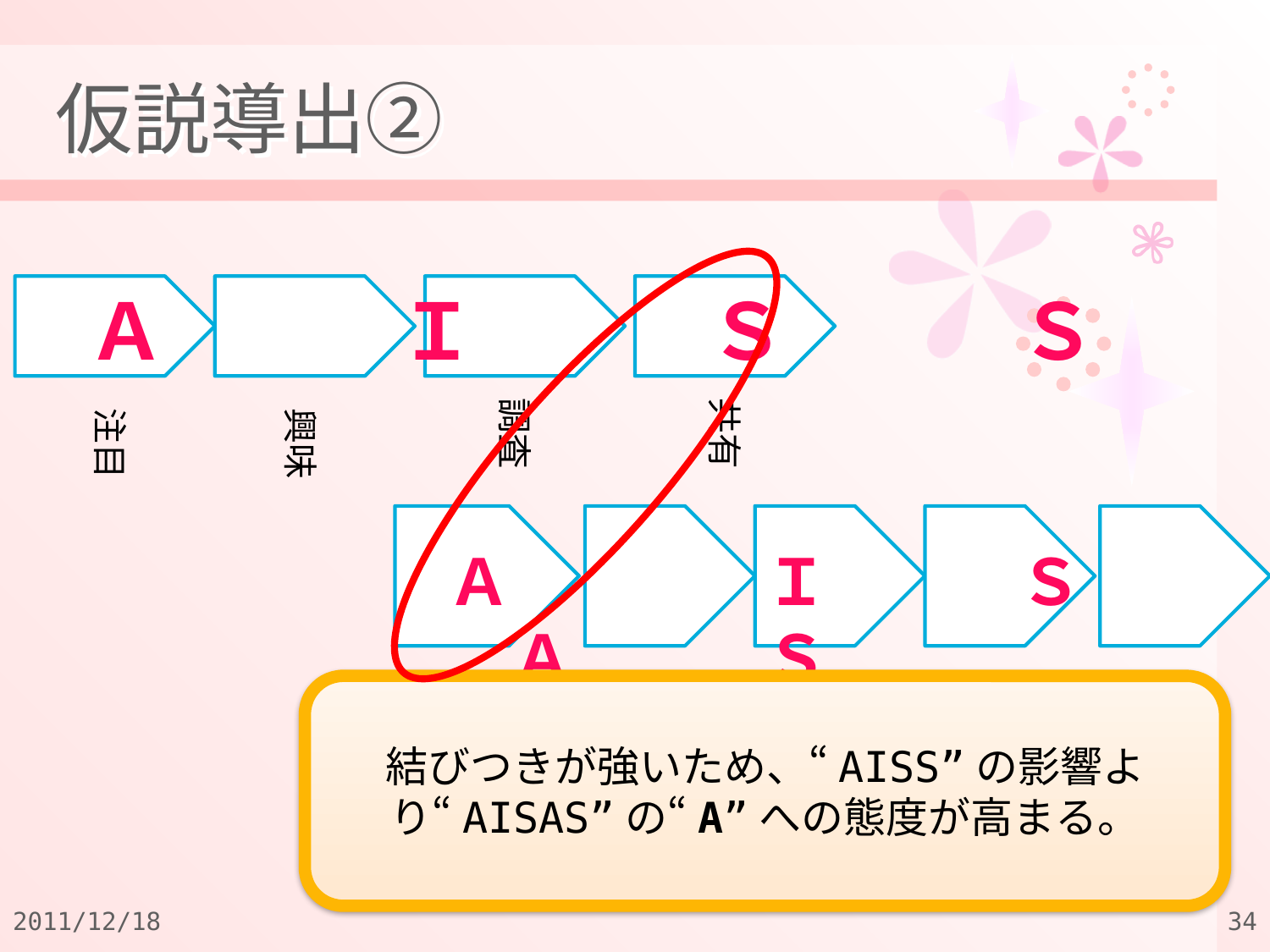

# 仮説導出②

Ａ　　　Ｉ　　　Ｓ　　　Ｓ

調査
共有
注目
興味

Ａ　　　　Ｉ　　　Ｓ　　　Ａ　　　Ｓ
結びつきが強いため、“AISS”の影響より“AISAS”の“A”への態度が高まる。
2011/12/18
34